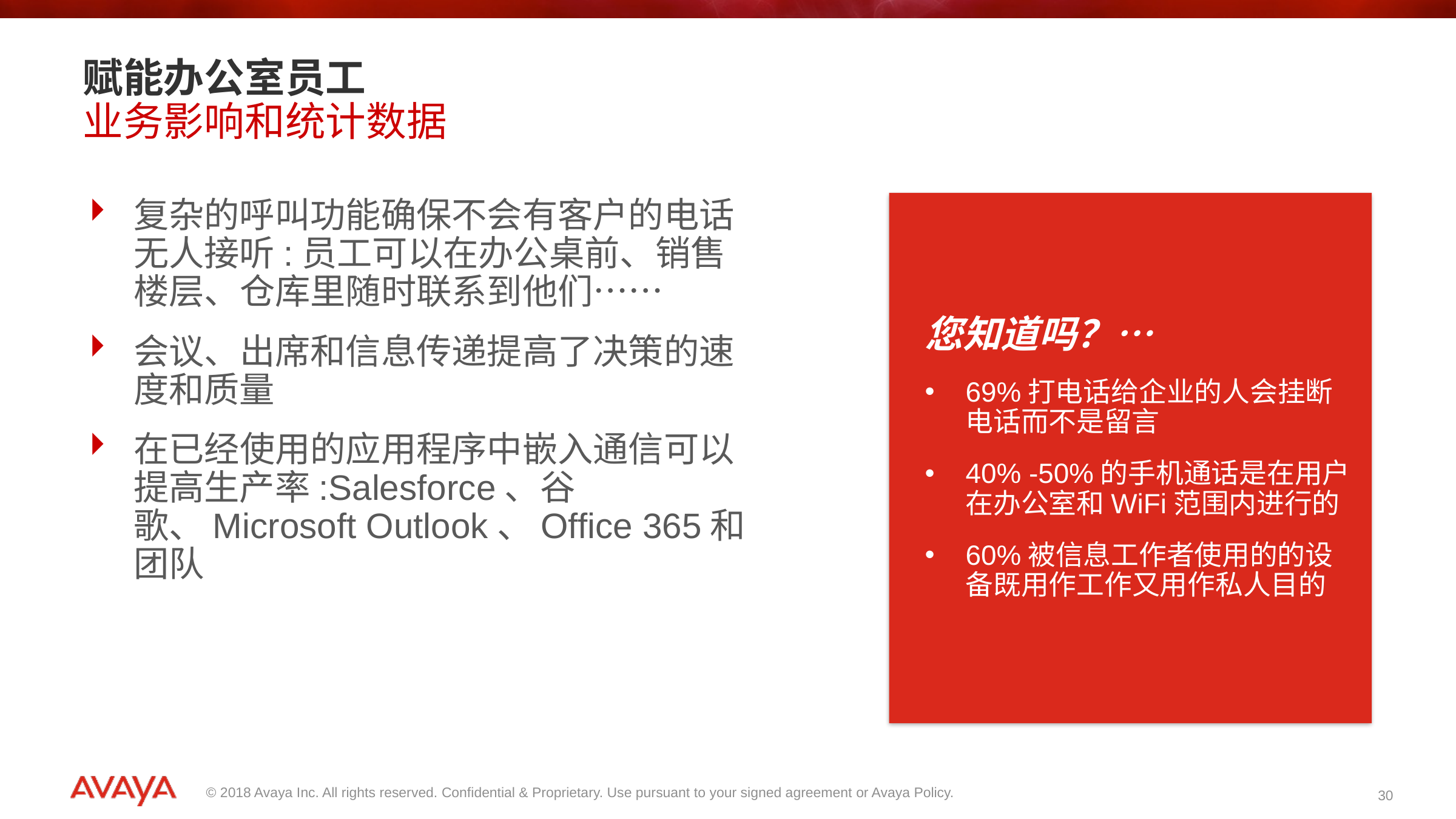

赋能办公室员工
业务影响和统计数据
复杂的呼叫功能确保不会有客户的电话无人接听:员工可以在办公桌前、销售楼层、仓库里随时联系到他们……
会议、出席和信息传递提高了决策的速度和质量
在已经使用的应用程序中嵌入通信可以提高生产率:Salesforce、谷歌、Microsoft Outlook、Office 365和团队
您知道吗？…
69%打电话给企业的人会挂断电话而不是留言
40% -50%的手机通话是在用户在办公室和WiFi范围内进行的
60%被信息工作者使用的的设备既用作工作又用作私人目的